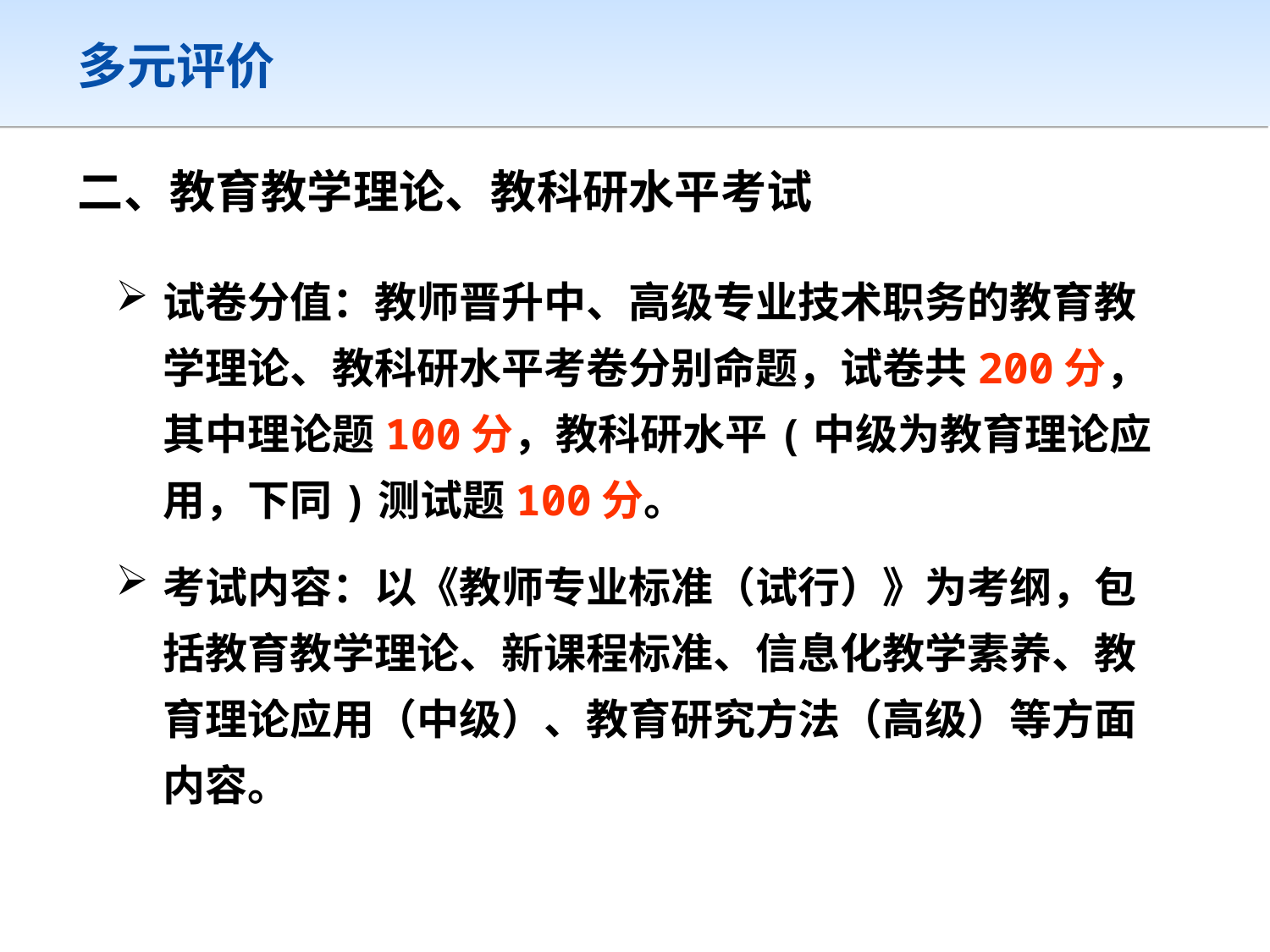

# 多元评价
二、教育教学理论、教科研水平考试

试卷分值：教师晋升中、高级专业技术职务的教育教学理论、教科研水平考卷分别命题，试卷共200分，其中理论题100分，教科研水平(中级为教育理论应用，下同)测试题100分。
考试内容：以《教师专业标准（试行）》为考纲，包括教育教学理论、新课程标准、信息化教学素养、教育理论应用（中级）、教育研究方法（高级）等方面内容。